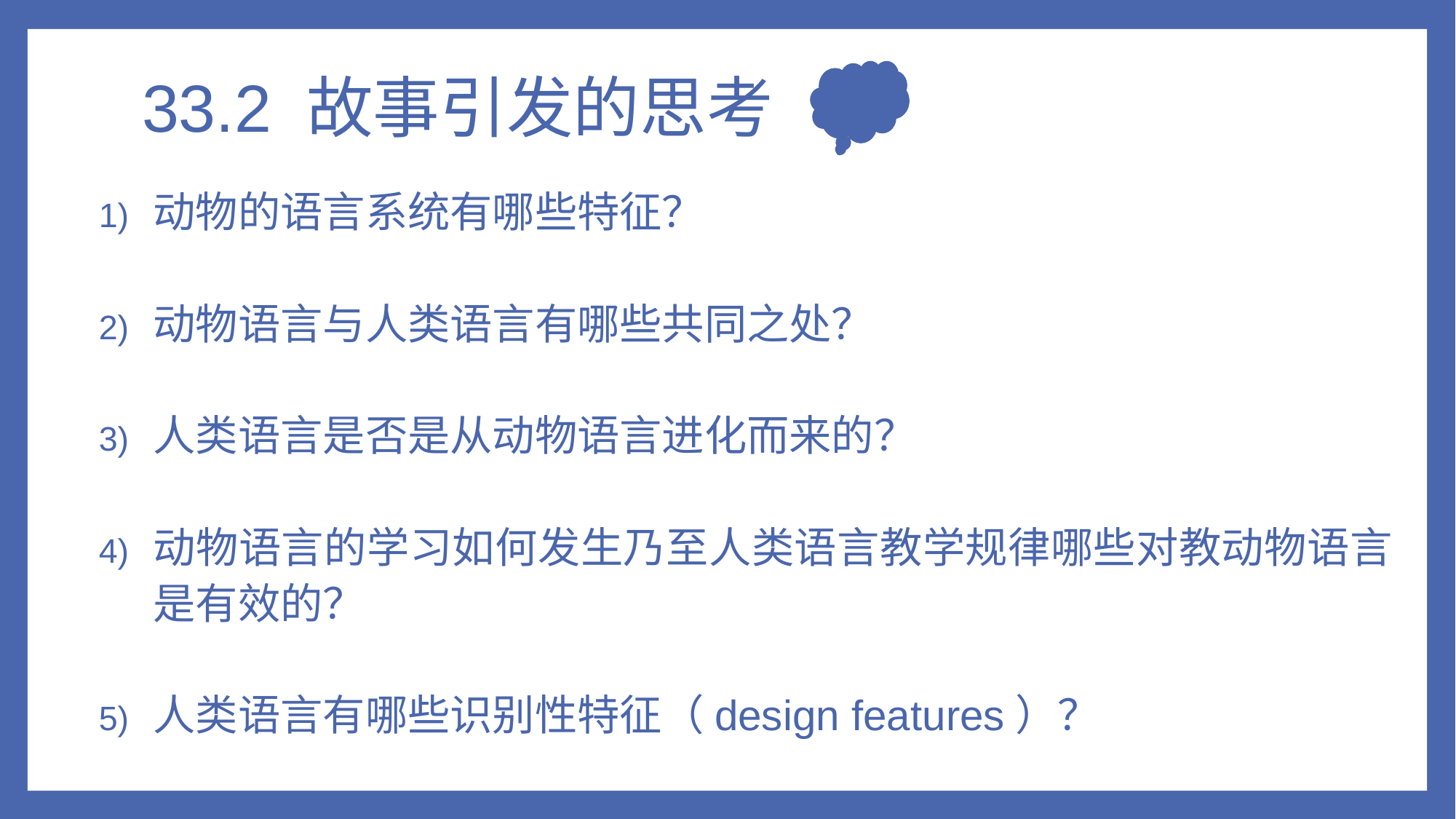

# 33.2 故事引发的思考

动物的语言系统有哪些特征？

动物语言与人类语言有哪些共同之处？

人类语言是否是从动物语言进化而来的？

动物语言的学习如何发生乃至人类语言教学规律哪些对教动物语言是有效的？

人类语言有哪些识别性特征（design features）？